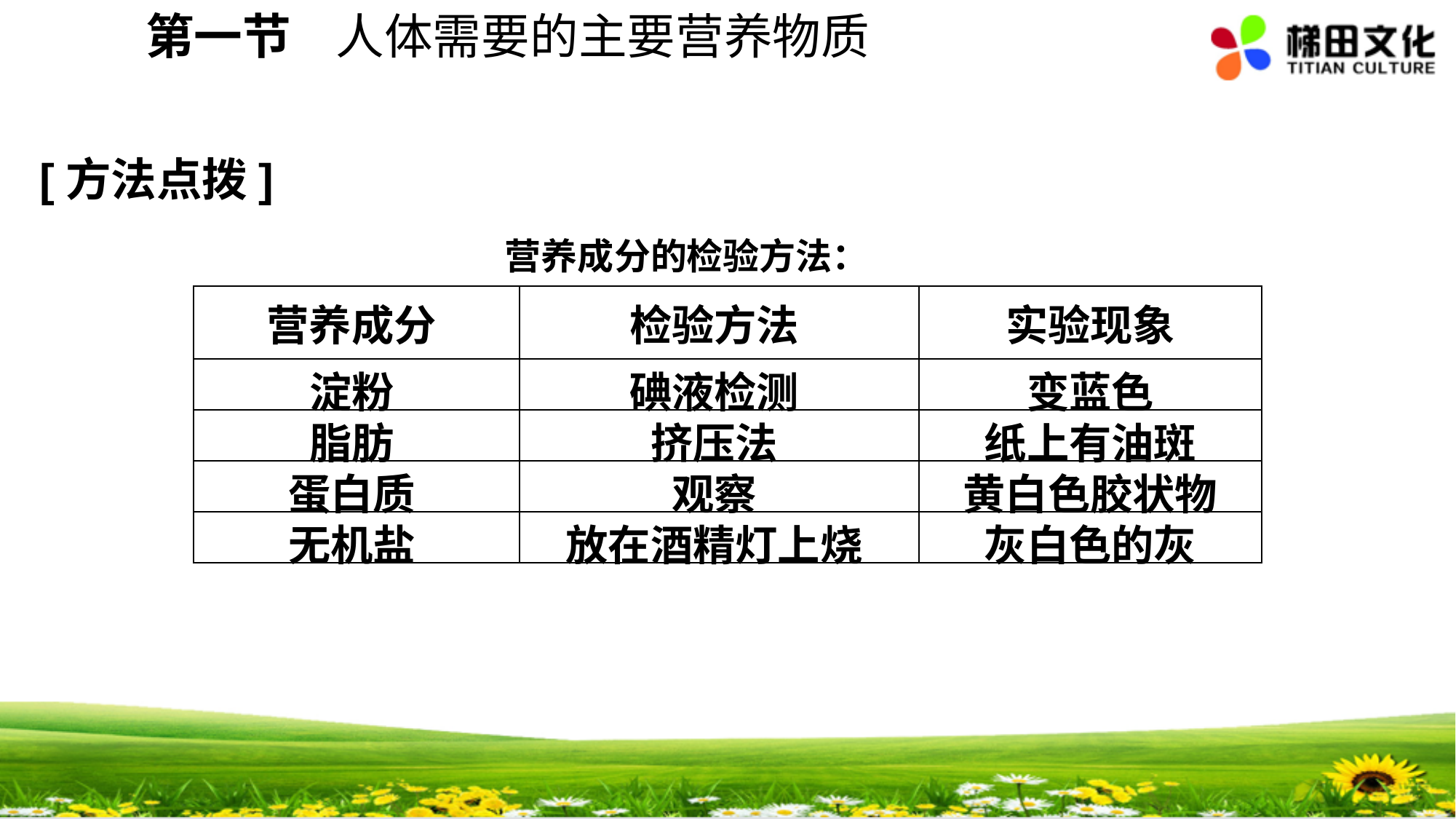

第一节    人体需要的主要营养物质
[方法点拨]
营养成分的检验方法：
| 营养成分 | 检验方法 | 实验现象 |
| --- | --- | --- |
| 淀粉 | 碘液检测 | 变蓝色 |
| 脂肪 | 挤压法 | 纸上有油斑 |
| 蛋白质 | 观察 | 黄白色胶状物 |
| 无机盐 | 放在酒精灯上烧 | 灰白色的灰 |